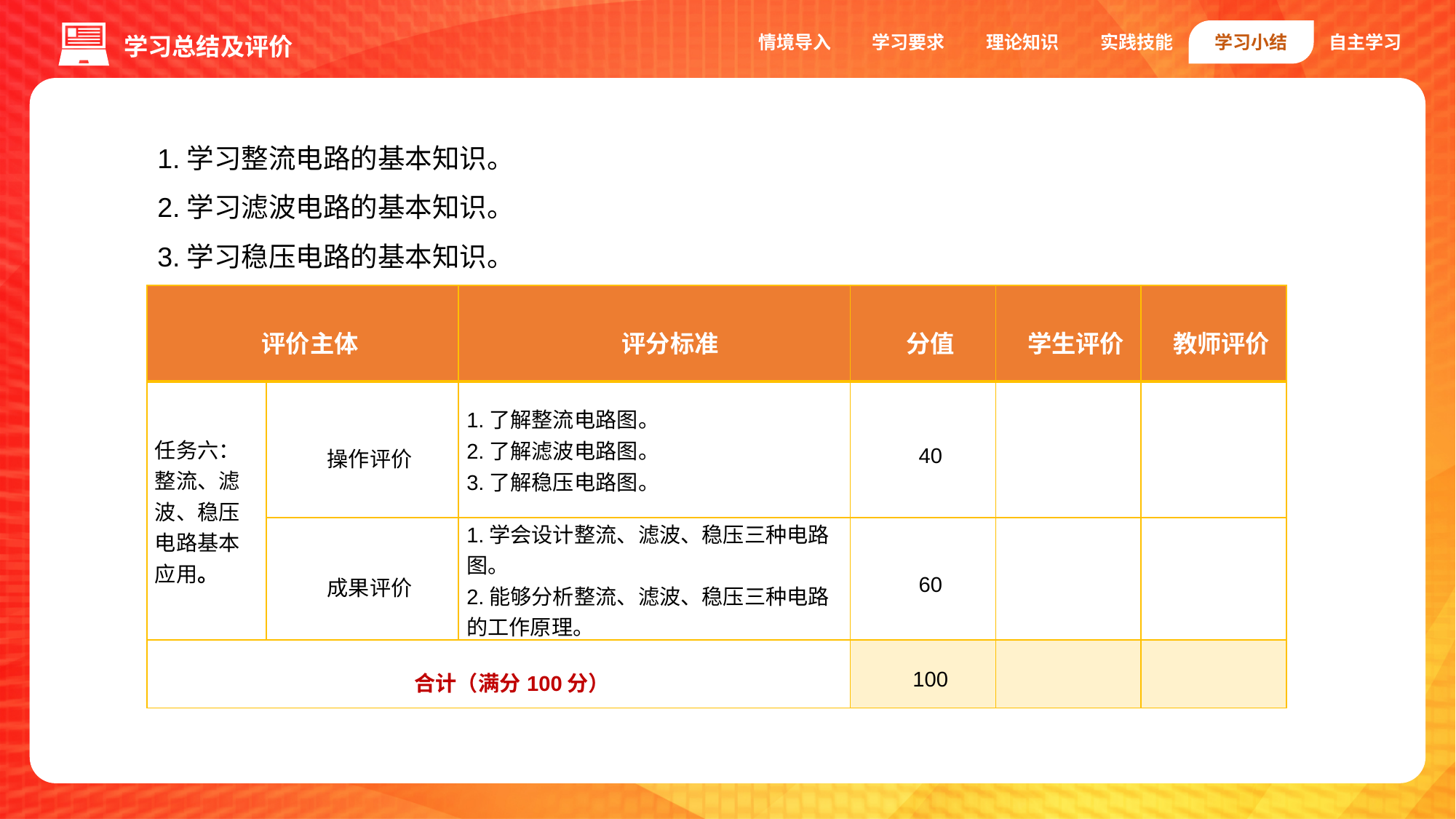

情境导入
学习要求
理论知识
实践技能
学习小结
自主学习

学习总结及评价
1.学习整流电路的基本知识。
2.学习滤波电路的基本知识。
3.学习稳压电路的基本知识。
| 评价主体 |  | 评分标准 | 分值 | 学生评价 | 教师评价 |
| --- | --- | --- | --- | --- | --- |
| 任务六：整流、滤波、稳压电路基本应用。 | 操作评价 | 1.了解整流电路图。 2.了解滤波电路图。 3.了解稳压电路图。 | 40 |  |  |
|  | 成果评价 | 1.学会设计整流、滤波、稳压三种电路图。 2.能够分析整流、滤波、稳压三种电路的工作原理。 | 60 |  |  |
| 合计（满分100分） |  |  | 100 |  |  |